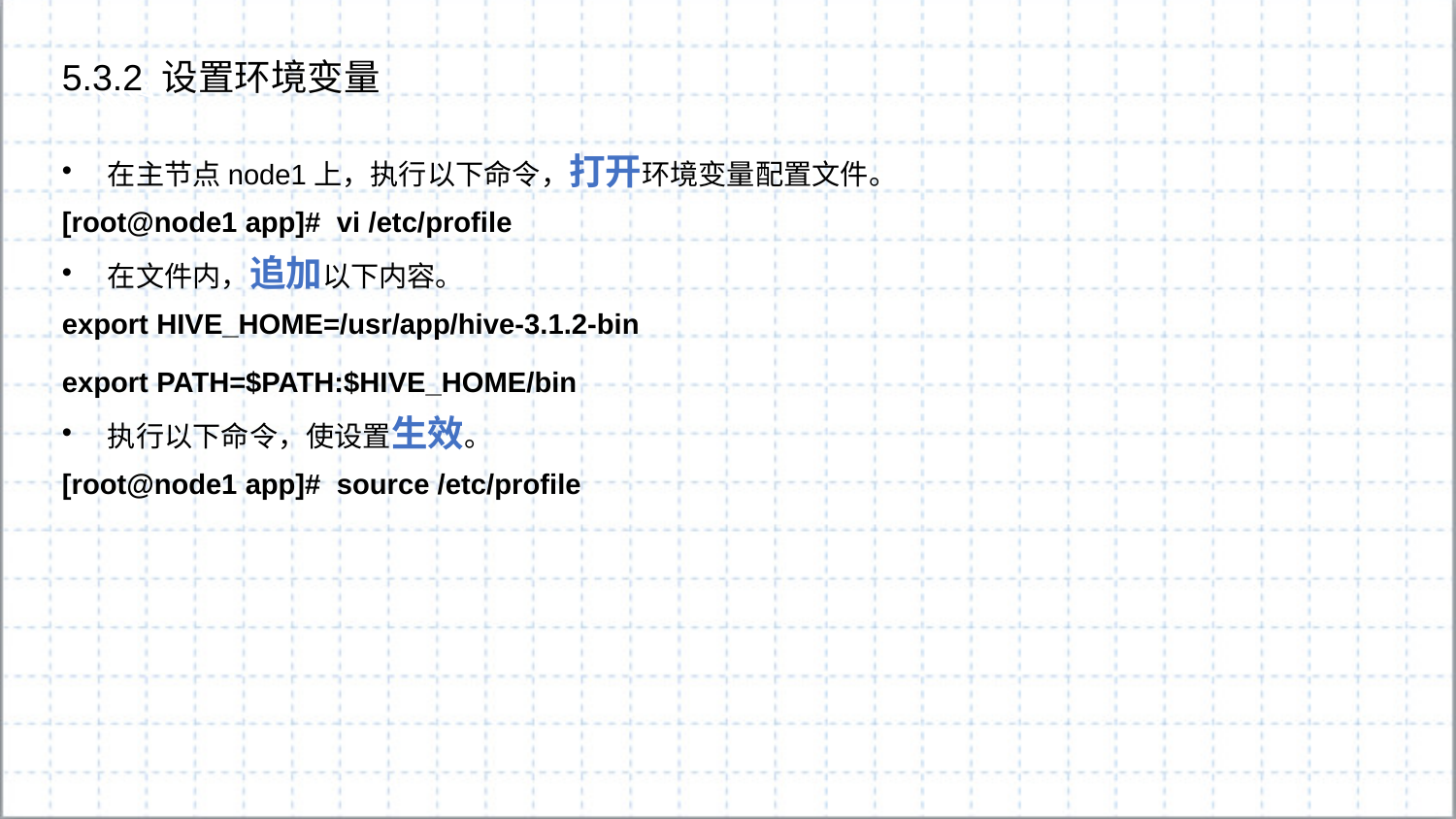

5.3.2 设置环境变量
在主节点node1上，执行以下命令，打开环境变量配置文件。
[root@node1 app]#  vi /etc/profile
在文件内，追加以下内容。
export HIVE_HOME=/usr/app/hive-3.1.2-bin
export PATH=$PATH:$HIVE_HOME/bin
执行以下命令，使设置生效。
[root@node1 app]#  source /etc/profile